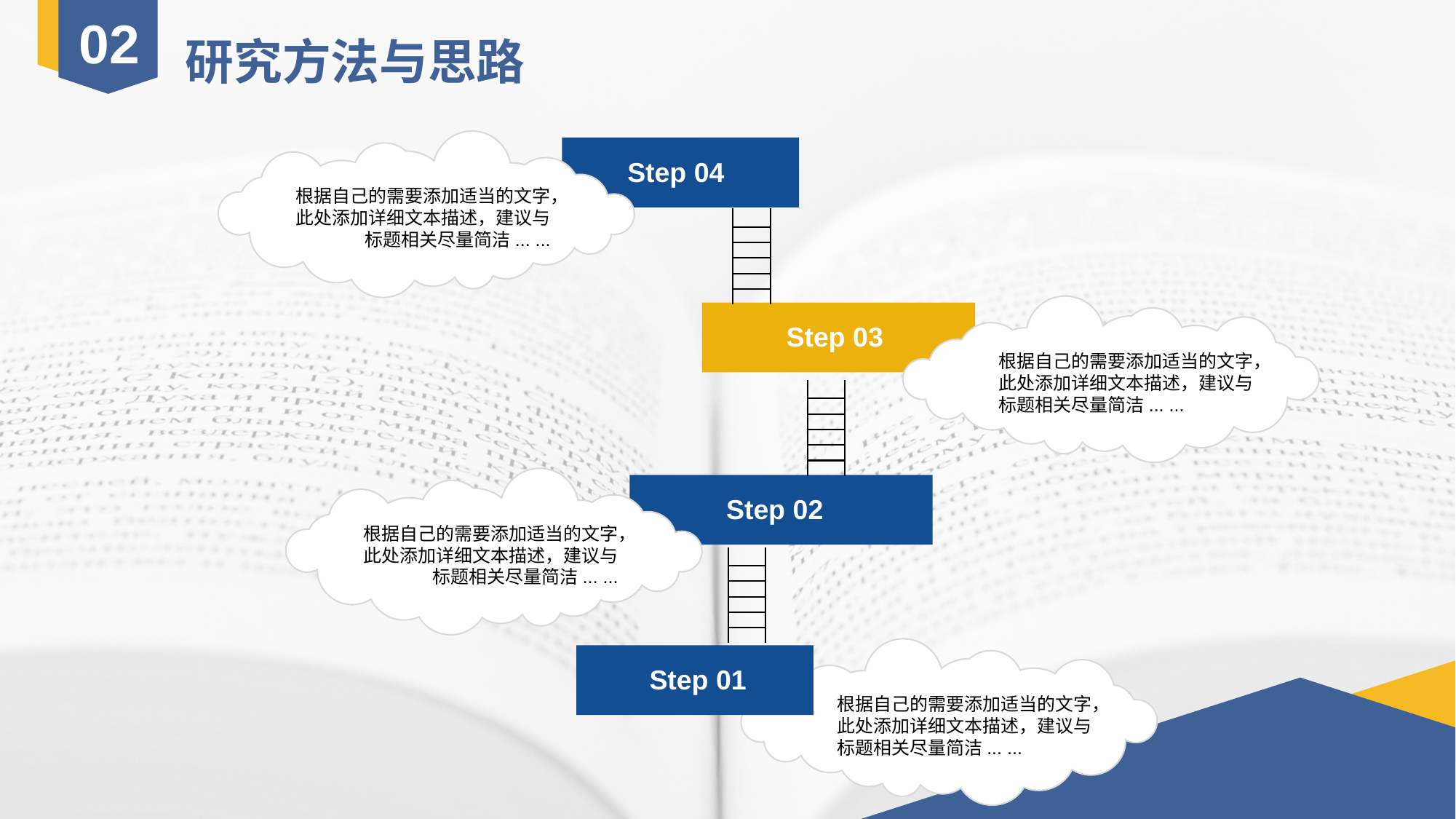

02
研究方法与思路

根据自己的需要添加适当的文字，此处添加详细文本描述，建议与标题相关尽量简洁... ...

Step 04

根据自己的需要添加适当的文字，此处添加详细文本描述，建议与标题相关尽量简洁... ...

Step 03

根据自己的需要添加适当的文字，此处添加详细文本描述，建议与标题相关尽量简洁... ...

Step 02

根据自己的需要添加适当的文字，此处添加详细文本描述，建议与标题相关尽量简洁... ...

Step 01